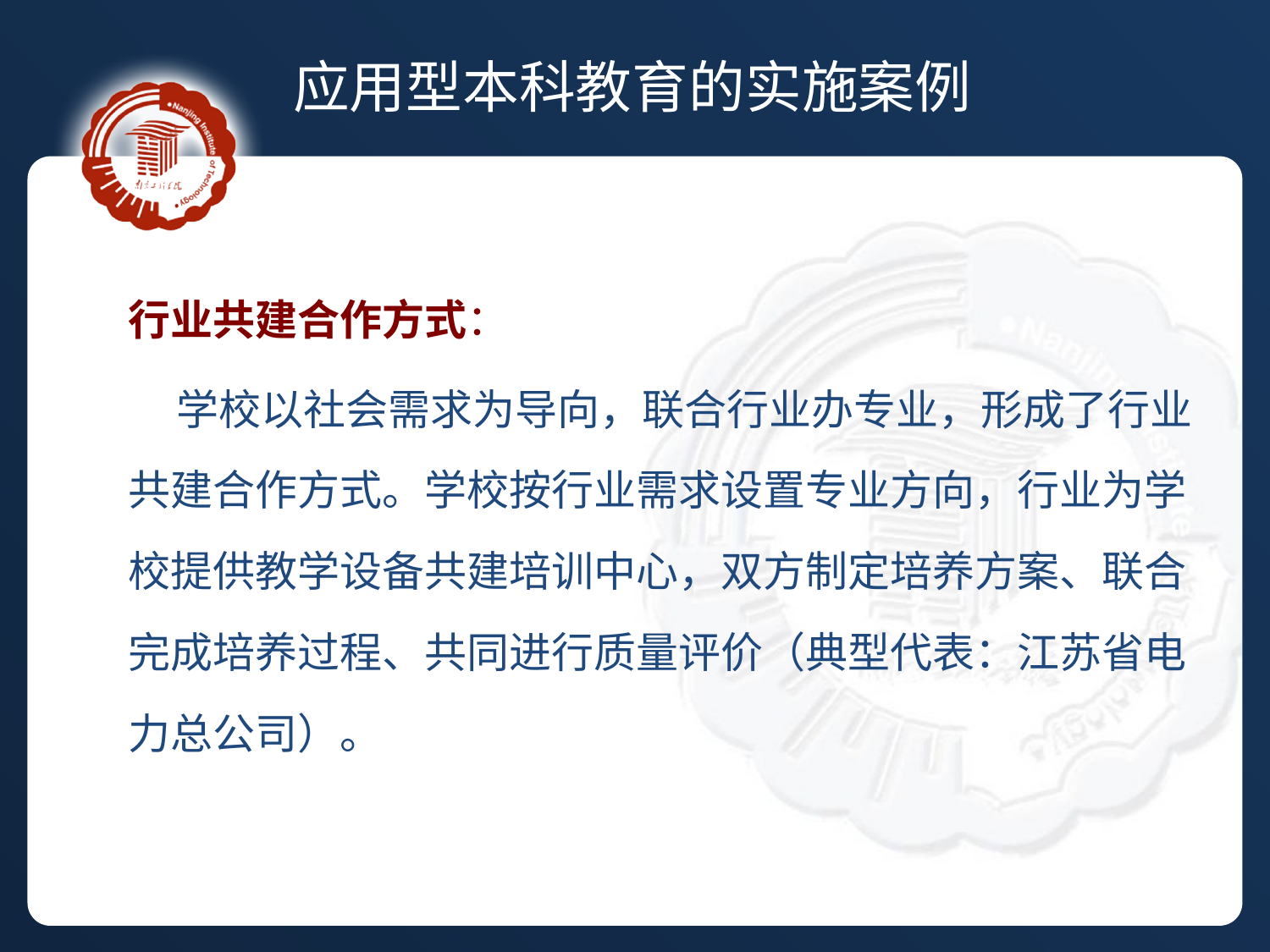

应用型本科教育的实施案例
行业共建合作方式：
    学校以社会需求为导向，联合行业办专业，形成了行业共建合作方式。学校按行业需求设置专业方向，行业为学校提供教学设备共建培训中心，双方制定培养方案、联合完成培养过程、共同进行质量评价（典型代表：江苏省电力总公司）。